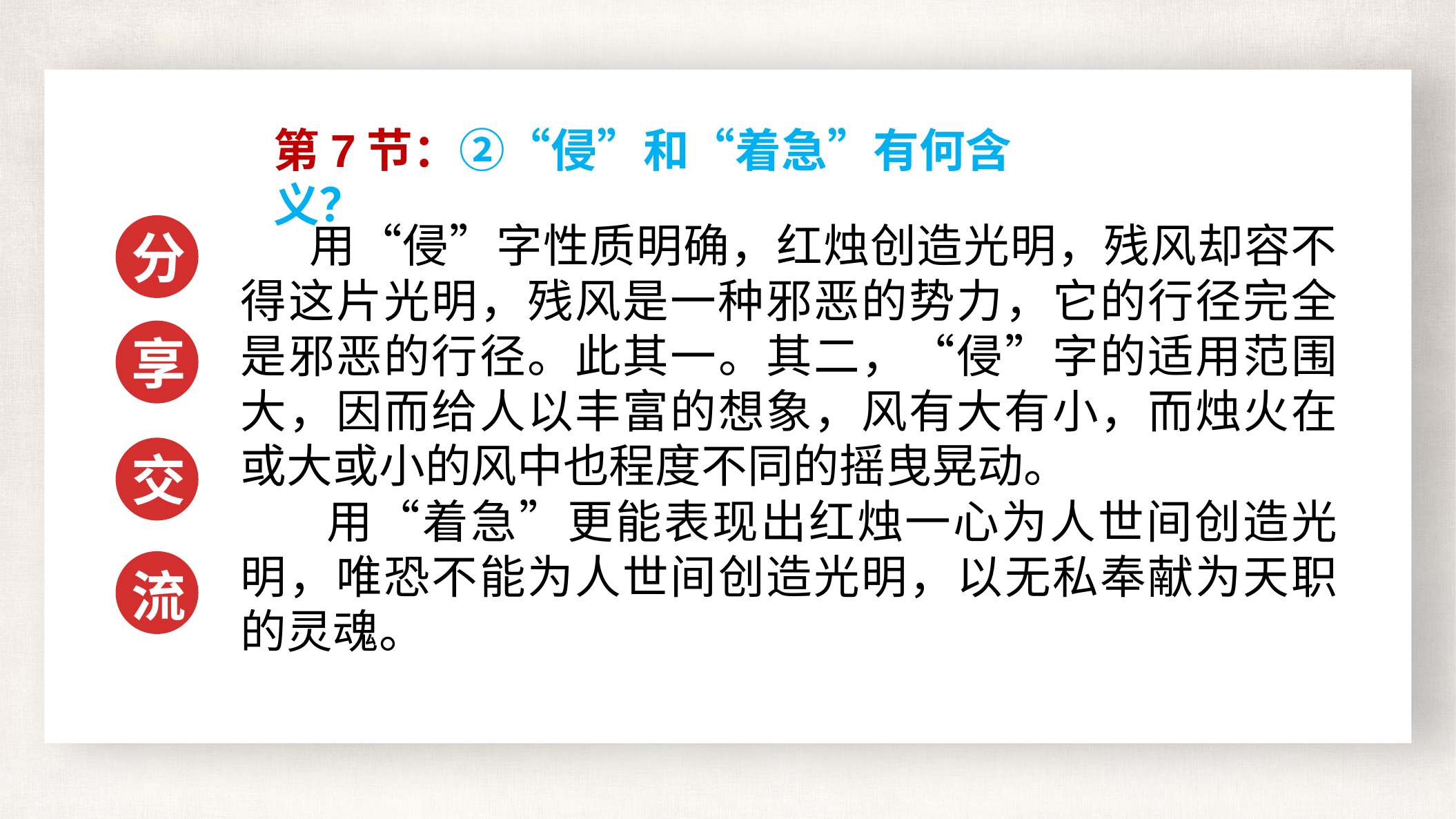

第7节：②“侵”和“着急”有何含义？
  用“侵”字性质明确，红烛创造光明，残风却容不得这片光明，残风是一种邪恶的势力，它的行径完全是邪恶的行径。此其一。其二，“侵”字的适用范围大，因而给人以丰富的想象，风有大有小，而烛火在或大或小的风中也程度不同的摇曳晃动。
   用“着急”更能表现出红烛一心为人世间创造光明，唯恐不能为人世间创造光明，以无私奉献为天职的灵魂。

分

享

交

流